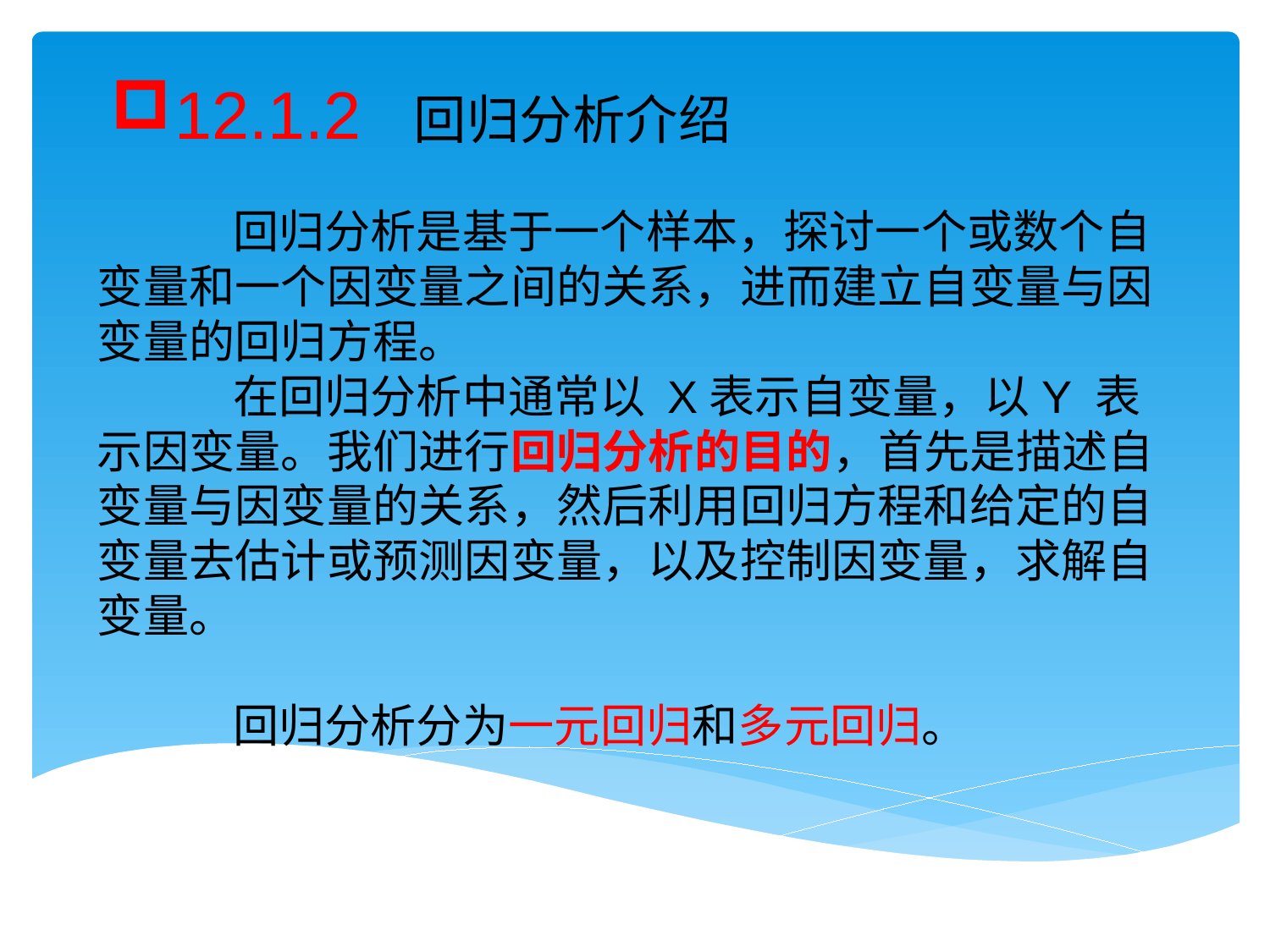

12.1.2   回归分析介绍
            回归分析是基于一个样本，探讨一个或数个自变量和一个因变量之间的关系，进而建立自变量与因变量的回归方程。
            在回归分析中通常以 X表示自变量，以Y 表示因变量。我们进行回归分析的目的，首先是描述自变量与因变量的关系，然后利用回归方程和给定的自变量去估计或预测因变量，以及控制因变量，求解自变量。

            回归分析分为一元回归和多元回归。